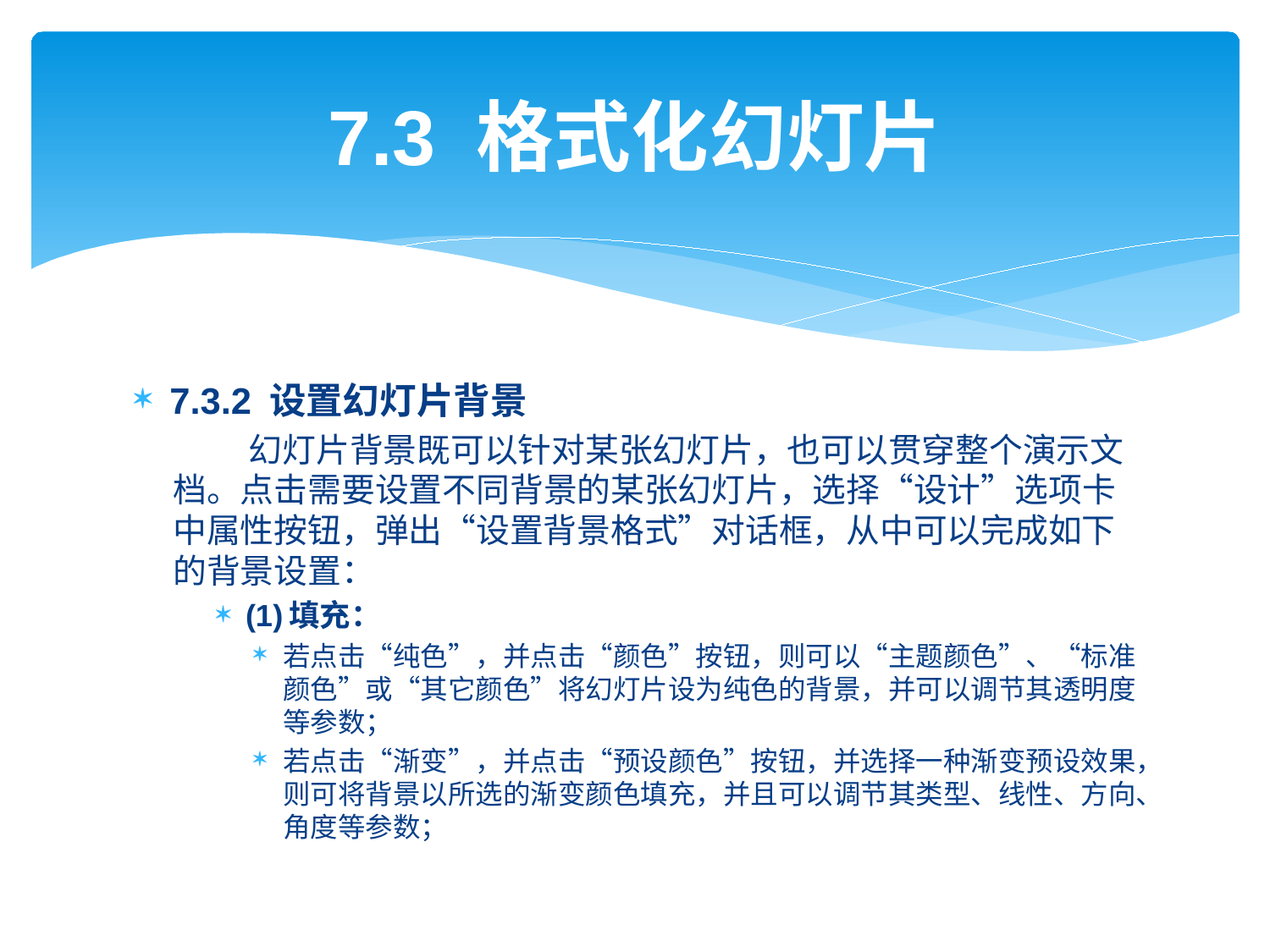

# 7.3 格式化幻灯片
7.3.2 设置幻灯片背景
         幻灯片背景既可以针对某张幻灯片，也可以贯穿整个演示文档。点击需要设置不同背景的某张幻灯片，选择“设计”选项卡中属性按钮，弹出“设置背景格式”对话框，从中可以完成如下的背景设置：
(1)填充：
若点击“纯色”，并点击“颜色”按钮，则可以“主题颜色”、“标准颜色”或“其它颜色”将幻灯片设为纯色的背景，并可以调节其透明度等参数；
若点击“渐变”，并点击“预设颜色”按钮，并选择一种渐变预设效果，则可将背景以所选的渐变颜色填充，并且可以调节其类型、线性、方向、角度等参数；